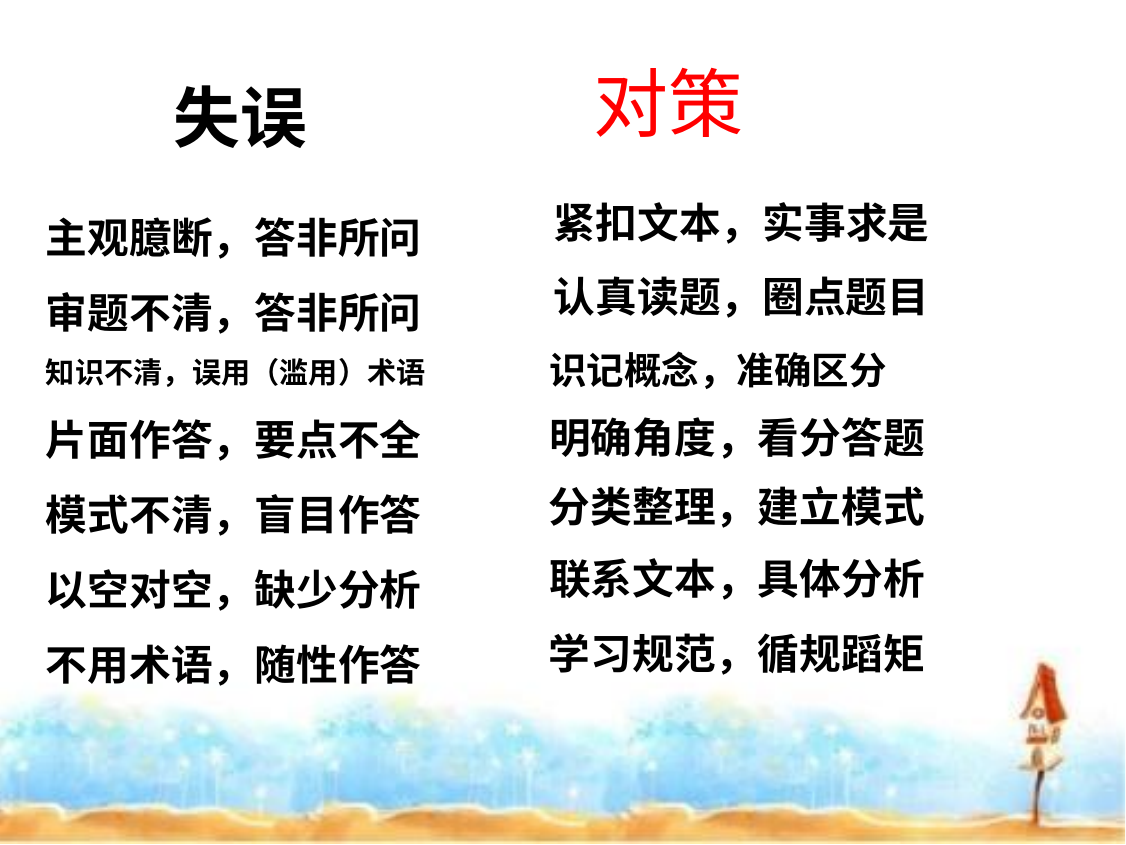

对策
失误
主观臆断，答非所问
审题不清，答非所问
知识不清，误用（滥用）术语
片面作答，要点不全
模式不清，盲目作答
以空对空，缺少分析
不用术语，随性作答
紧扣文本，实事求是
认真读题，圈点题目
识记概念，准确区分
明确角度，看分答题
分类整理，建立模式
联系文本，具体分析
学习规范，循规蹈矩